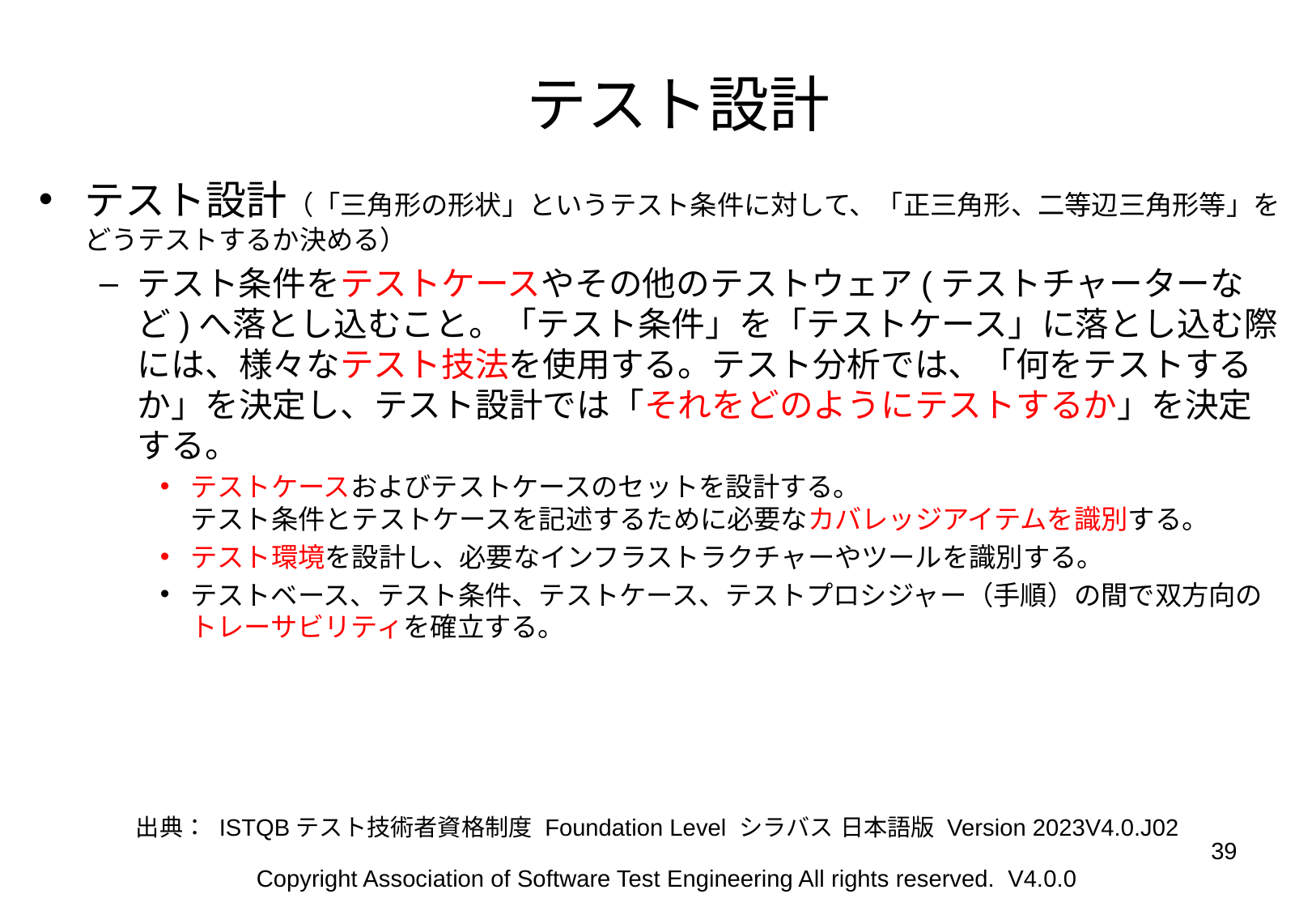

# テスト設計
テスト設計（「三角形の形状」というテスト条件に対して、「正三角形、二等辺三角形等」をどうテストするか決める）
テスト条件をテストケースやその他のテストウェア(テストチャーターなど)へ落とし込むこと。「テスト条件」を「テストケース」に落とし込む際には、様々なテスト技法を使用する。テスト分析では、「何をテストするか」を決定し、テスト設計では「それをどのようにテストするか」を決定する。
テストケースおよびテストケースのセットを設計する。
テスト条件とテストケースを記述するために必要なカバレッジアイテムを識別する。
テスト環境を設計し、必要なインフラストラクチャーやツールを識別する。
テストベース、テスト条件、テストケース、テストプロシジャー（手順）の間で双方向のトレーサビリティを確立する。
出典： ISTQBテスト技術者資格制度 Foundation Level シラバス 日本語版 Version 2023V4.0.J02
39
Copyright Association of Software Test Engineering All rights reserved.  V4.0.0